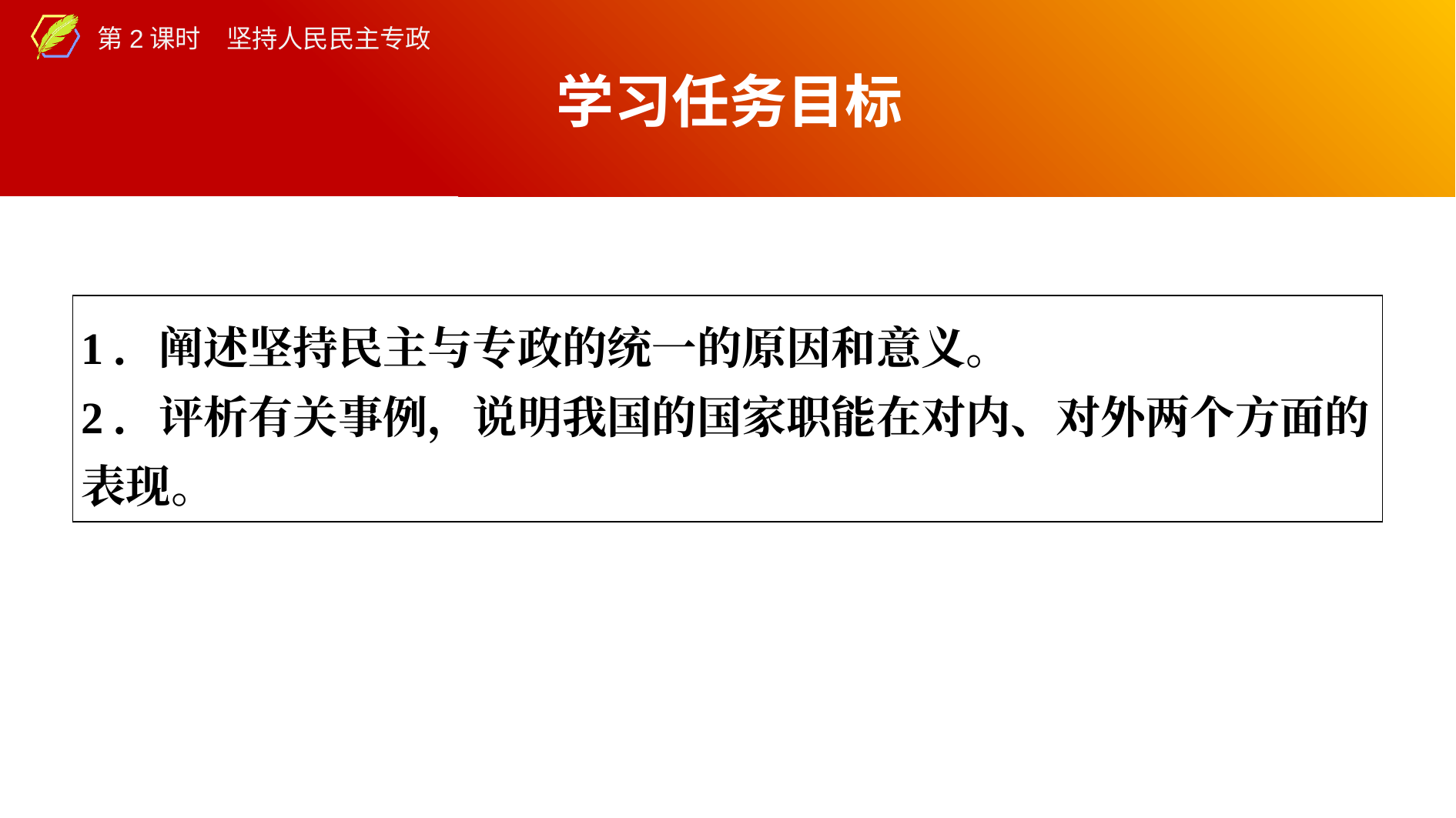

学习任务目标
| 1．阐述坚持民主与专政的统一的原因和意义。 2．评析有关事例，说明我国的国家职能在对内、对外两个方面的表现。 |
| --- |